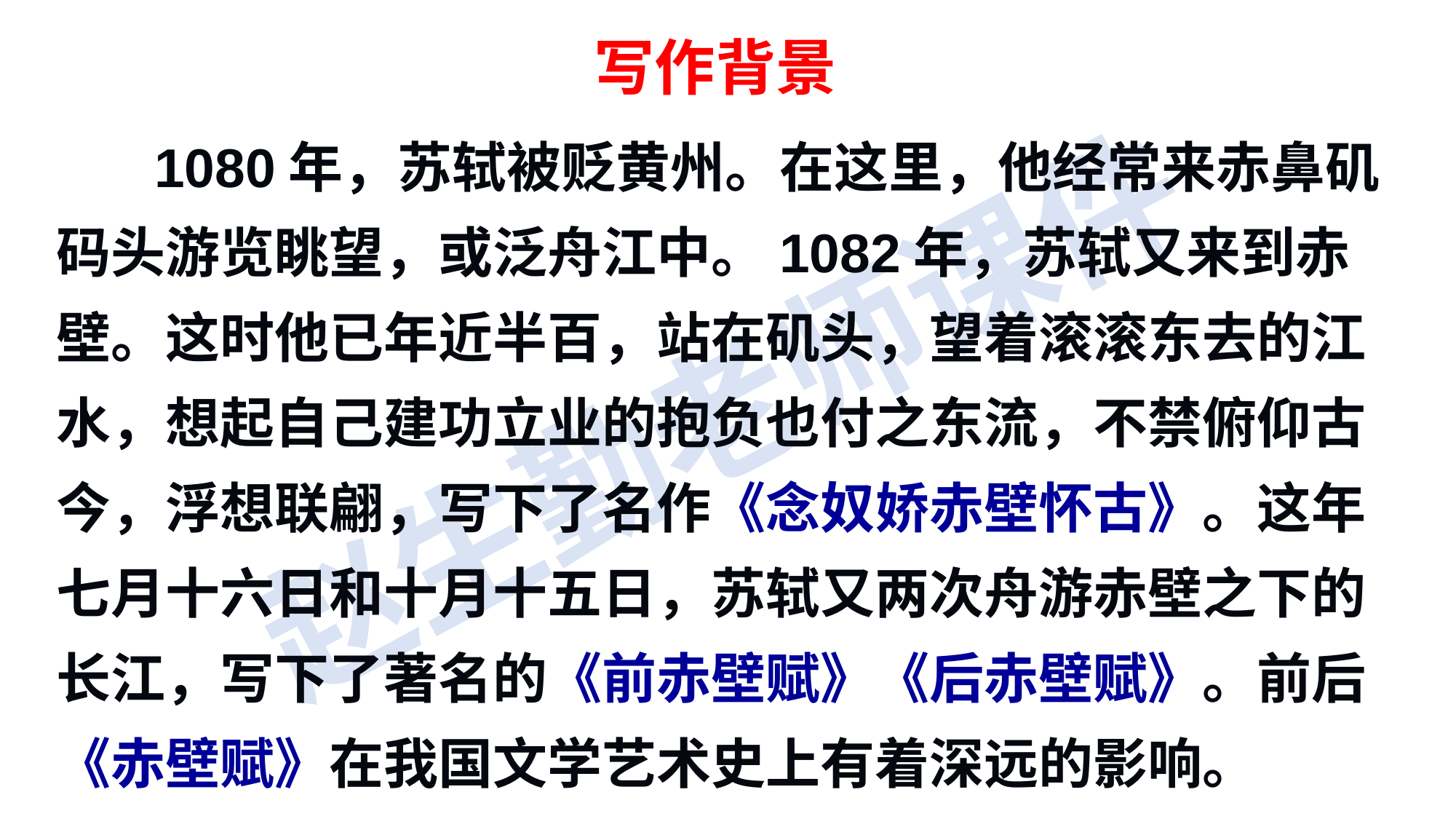

写作背景
         1080年，苏轼被贬黄州。在这里，他经常来赤鼻矶码头游览眺望，或泛舟江中。1082年，苏轼又来到赤壁。这时他已年近半百，站在矶头，望着滚滚东去的江水，想起自己建功立业的抱负也付之东流，不禁俯仰古今，浮想联翩，写下了名作《念奴娇赤壁怀古》。这年七月十六日和十月十五日，苏轼又两次舟游赤壁之下的长江，写下了著名的《前赤壁赋》《后赤壁赋》。前后《赤壁赋》在我国文学艺术史上有着深远的影响。